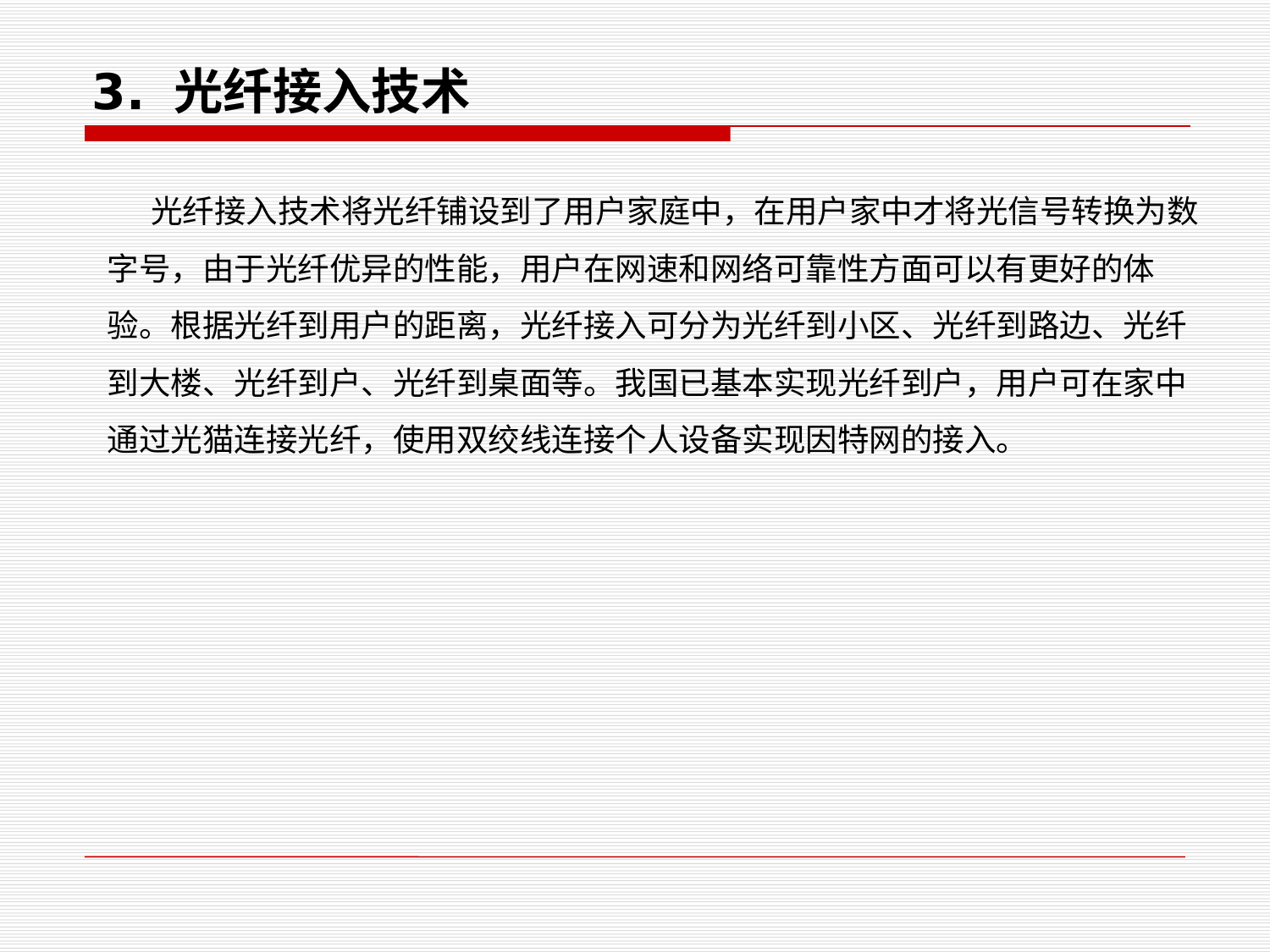

3. 光纤接入技术
     光纤接入技术将光纤铺设到了用户家庭中，在用户家中才将光信号转换为数字号，由于光纤优异的性能，用户在网速和网络可靠性方面可以有更好的体验。根据光纤到用户的距离，光纤接入可分为光纤到小区、光纤到路边、光纤到大楼、光纤到户、光纤到桌面等。我国已基本实现光纤到户，用户可在家中通过光猫连接光纤，使用双绞线连接个人设备实现因特网的接入。
20